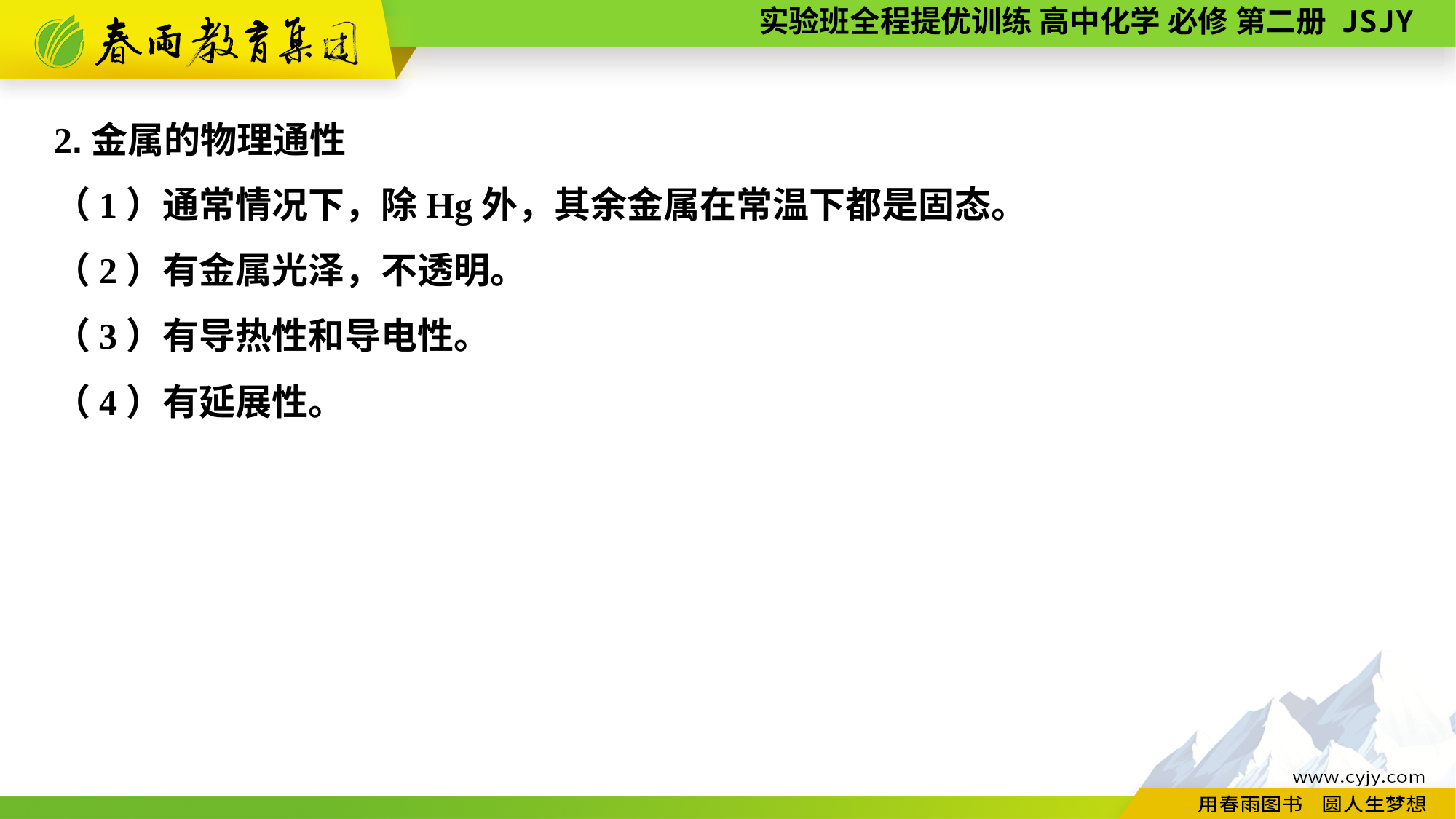

2.金属的物理通性
（1）通常情况下，除Hg外，其余金属在常温下都是固态。
（2）有金属光泽，不透明。
（3）有导热性和导电性。
（4）有延展性。